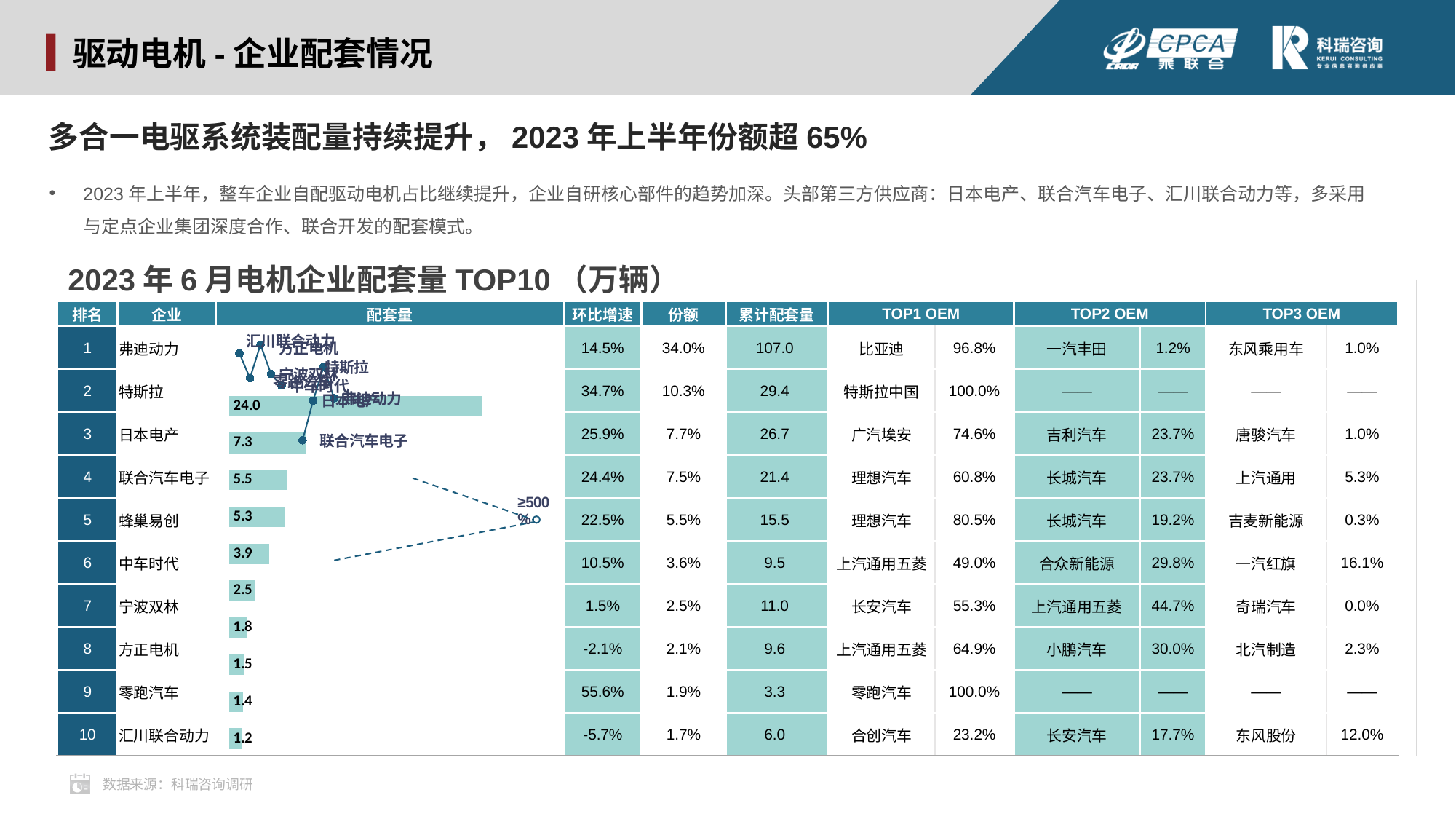

驱动电机-企业配套情况
多合一电驱系统装配量持续提升，2023年上半年份额超65%
2023年上半年，整车企业自配驱动电机占比继续提升，企业自研核心部件的趋势加深。头部第三方供应商：日本电产、联合汽车电子、汇川联合动力等，多采用与定点企业集团深度合作、联合开发的配套模式。
2023年6月电机企业配套量TOP10（万辆）

### Chart

| Category | 2023 | YoY |
|---|---|---|
| 弗迪动力 | 24.0496 | 10.0 |
| 特斯拉 | 7.3029 | 9.0 |
| 日本电产 | 5.4725 | 8.0 |
| 联合汽车电子 | 5.3456 | 7.0 |
| 蜂巢易创 | 3.8615 | 6.0 |
| 中车时代 | 2.5223 | 5.0 |
| 宁波双林 | 1.7623 | 4.0 |
| 方正电机 | 1.4836 | 3.0 |
| 零跑汽车 | 1.3649 | 2.0 |
| 汇川联合动力 | 1.211 | 1.0 |
| 排名 | 企业 | 配套量 | 环比增速 | 份额 | 累计配套量 | TOP1 OEM |  | TOP2 OEM |  | TOP3 OEM |  |
| --- | --- | --- | --- | --- | --- | --- | --- | --- | --- | --- | --- |
| 1 | 弗迪动力 |  | 14.5% | 34.0% | 107.0 | 比亚迪 | 96.8% | 一汽丰田 | 1.2% | 东风乘用车 | 1.0% |
| 2 | 特斯拉 |  | 34.7% | 10.3% | 29.4 | 特斯拉中国 | 100.0% | —— | —— | —— | —— |
| 3 | 日本电产 |  | 25.9% | 7.7% | 26.7 | 广汽埃安 | 74.6% | 吉利汽车 | 23.7% | 唐骏汽车 | 1.0% |
| 4 | 联合汽车电子 |  | 24.4% | 7.5% | 21.4 | 理想汽车 | 60.8% | 长城汽车 | 23.7% | 上汽通用 | 5.3% |
| 5 | 蜂巢易创 |  | 22.5% | 5.5% | 15.5 | 理想汽车 | 80.5% | 长城汽车 | 19.2% | 吉麦新能源 | 0.3% |
| 6 | 中车时代 |  | 10.5% | 3.6% | 9.5 | 上汽通用五菱 | 49.0% | 合众新能源 | 29.8% | 一汽红旗 | 16.1% |
| 7 | 宁波双林 |  | 1.5% | 2.5% | 11.0 | 长安汽车 | 55.3% | 上汽通用五菱 | 44.7% | 奇瑞汽车 | 0.0% |
| 8 | 方正电机 |  | -2.1% | 2.1% | 9.6 | 上汽通用五菱 | 64.9% | 小鹏汽车 | 30.0% | 北汽制造 | 2.3% |
| 9 | 零跑汽车 |  | 55.6% | 1.9% | 3.3 | 零跑汽车 | 100.0% | —— | —— | —— | —— |
| 10 | 汇川联合动力 |  | -5.7% | 1.7% | 6.0 | 合创汽车 | 23.2% | 长安汽车 | 17.7% | 东风股份 | 12.0% |

数据来源：科瑞咨询调研